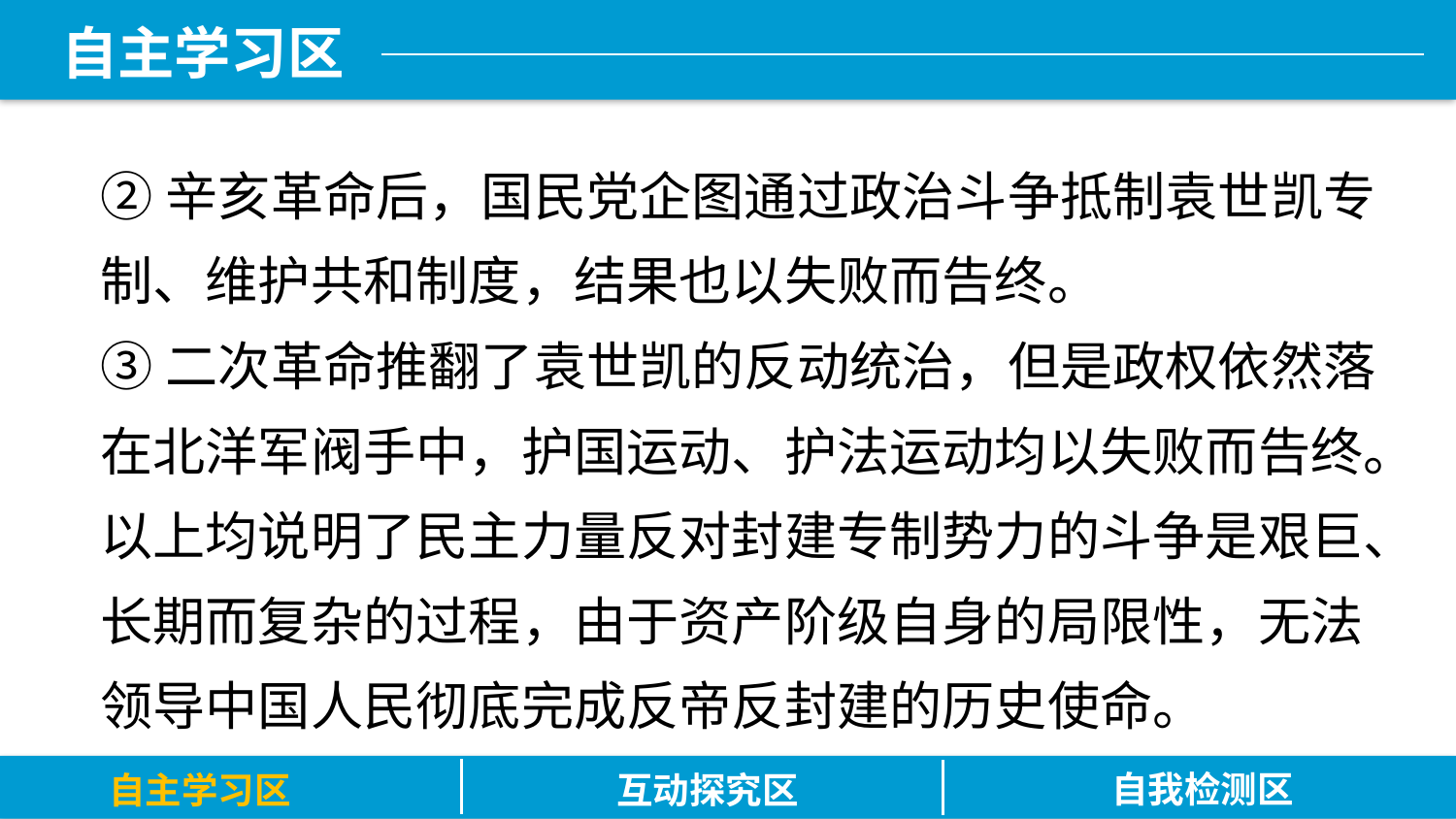

②辛亥革命后，国民党企图通过政治斗争抵制袁世凯专制、维护共和制度，结果也以失败而告终。
③二次革命推翻了袁世凯的反动统治，但是政权依然落在北洋军阀手中，护国运动、护法运动均以失败而告终。
以上均说明了民主力量反对封建专制势力的斗争是艰巨、长期而复杂的过程，由于资产阶级自身的局限性，无法领导中国人民彻底完成反帝反封建的历史使命。
自我检测区
自主学习区
互动探究区